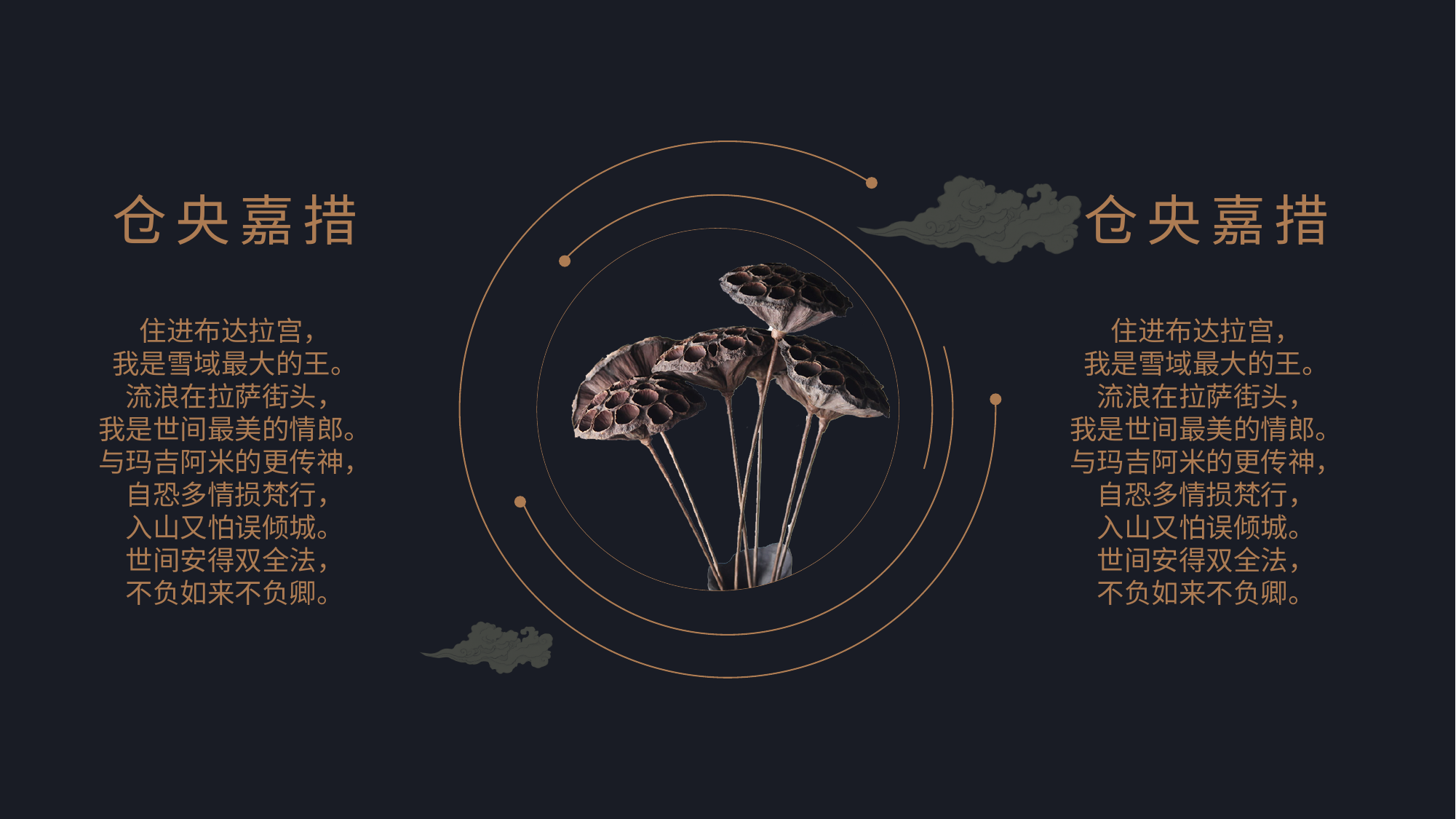

仓央嘉措
住进布达拉宫，
我是雪域最大的王。
流浪在拉萨街头，
我是世间最美的情郎。
与玛吉阿米的更传神，
自恐多情损梵行，
入山又怕误倾城。
世间安得双全法，
不负如来不负卿。
仓央嘉措
住进布达拉宫，
我是雪域最大的王。
流浪在拉萨街头，
我是世间最美的情郎。
与玛吉阿米的更传神，
自恐多情损梵行，
入山又怕误倾城。
世间安得双全法，
不负如来不负卿。